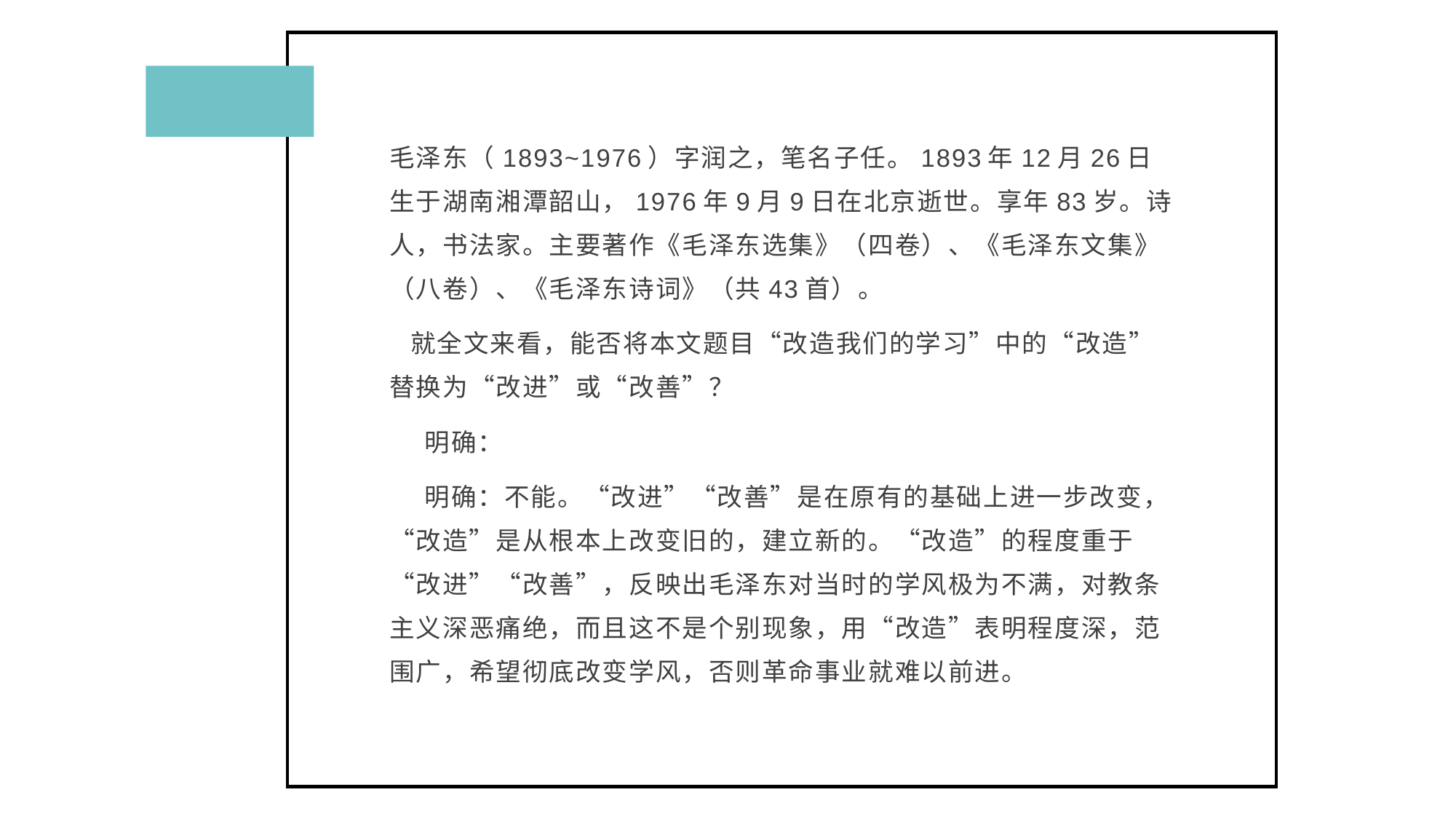

毛泽东（1893~1976）字润之，笔名子任。1893年12月26日生于湖南湘潭韶山，1976年9月9日在北京逝世。享年83岁。诗人，书法家。主要著作《毛泽东选集》（四卷）、《毛泽东文集》（八卷）、《毛泽东诗词》（共43首）。
  就全文来看，能否将本文题目“改造我们的学习”中的“改造”替换为“改进”或“改善”？
    明确：
    明确：不能。“改进”“改善”是在原有的基础上进一步改变，“改造”是从根本上改变旧的，建立新的。“改造”的程度重于“改进”“改善”，反映出毛泽东对当时的学风极为不满，对教条主义深恶痛绝，而且这不是个别现象，用“改造”表明程度深，范围广，希望彻底改变学风，否则革命事业就难以前进。